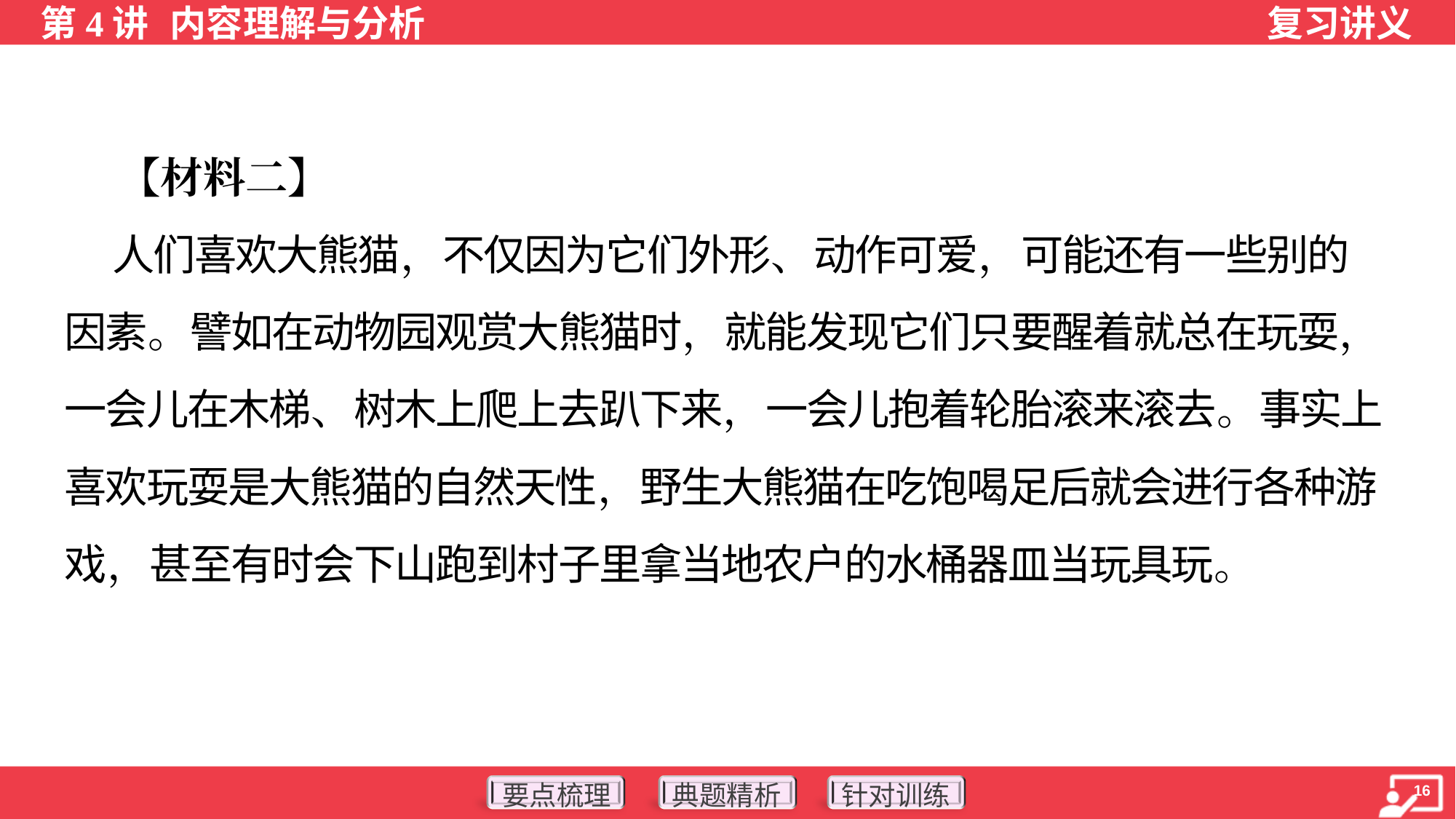

【材料二】
    人们喜欢大熊猫，不仅因为它们外形、动作可爱，可能还有一些别的
因素。譬如在动物园观赏大熊猫时，就能发现它们只要醒着就总在玩耍，
一会儿在木梯、树木上爬上去趴下来，一会儿抱着轮胎滚来滚去。事实上
喜欢玩耍是大熊猫的自然天性，野生大熊猫在吃饱喝足后就会进行各种游
戏，甚至有时会下山跑到村子里拿当地农户的水桶器皿当玩具玩。